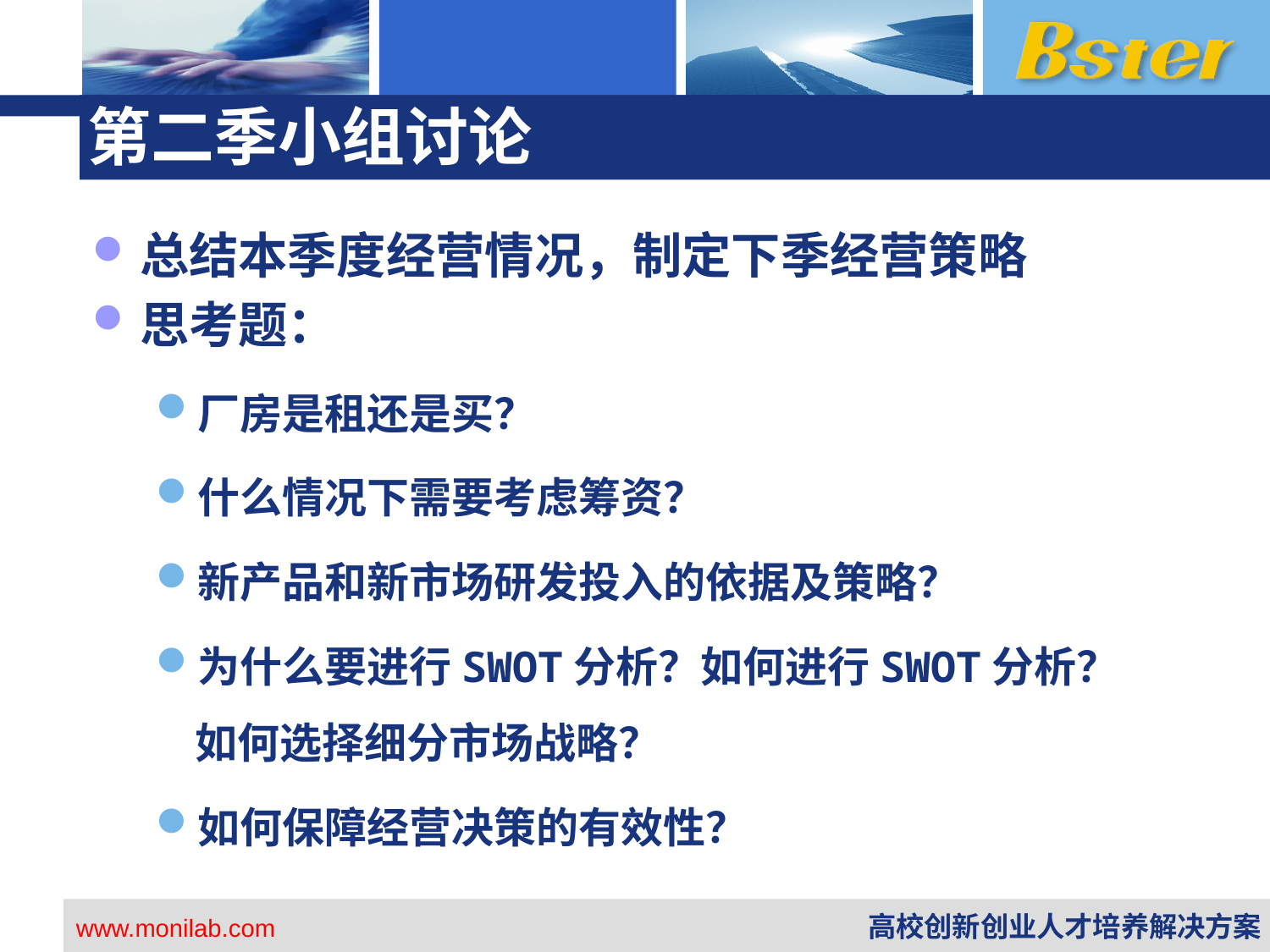

# 第二季小组讨论
总结本季度经营情况，制定下季经营策略
思考题：
厂房是租还是买？
什么情况下需要考虑筹资？
新产品和新市场研发投入的依据及策略？
为什么要进行SWOT分析？如何进行SWOT分析？如何选择细分市场战略？
如何保障经营决策的有效性？